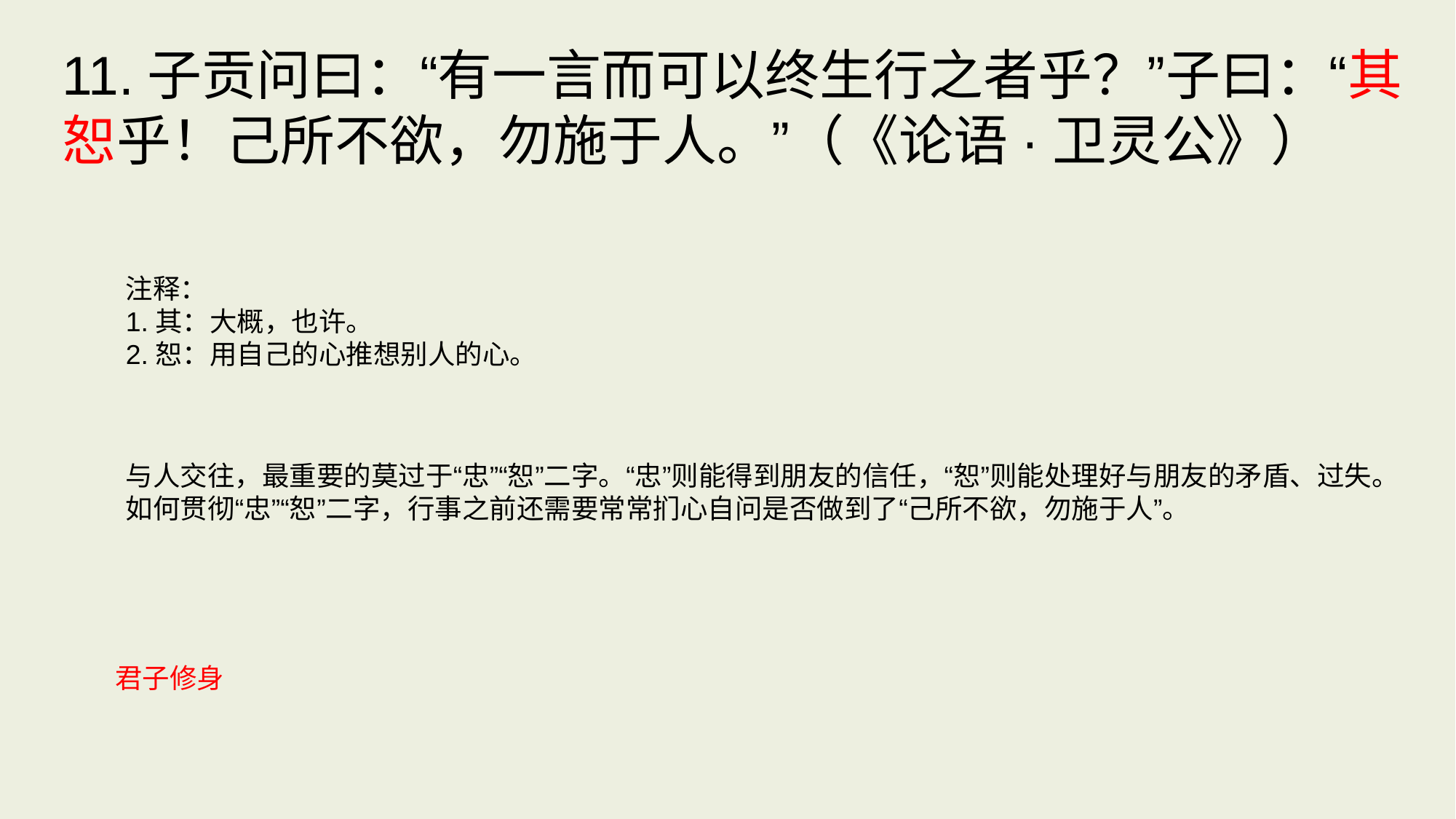

11.子贡问曰：“有一言而可以终生行之者乎？”子曰：“其恕乎！己所不欲，勿施于人。”（《论语·卫灵公》）
注释：
1.其：大概，也许。
2.恕：用自己的心推想别人的心。
与人交往，最重要的莫过于“忠”“恕”二字。“忠”则能得到朋友的信任，“恕”则能处理好与朋友的矛盾、过失。如何贯彻“忠”“恕”二字，行事之前还需要常常扪心自问是否做到了“己所不欲，勿施于人”。
君子修身